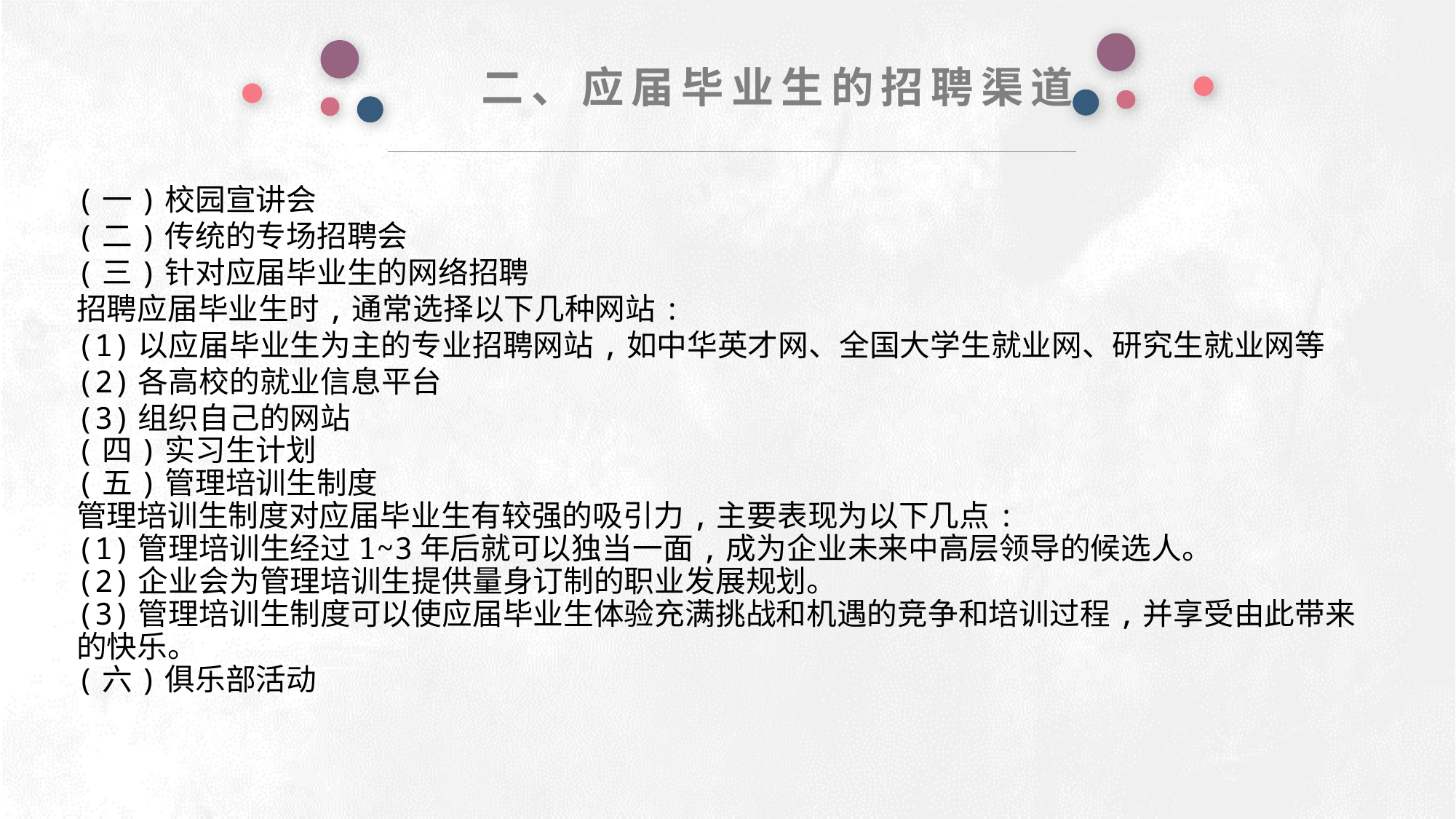

二、应届毕业生的招聘渠道

(一)校园宣讲会
(二)传统的专场招聘会
(三)针对应届毕业生的网络招聘
招聘应届毕业生时,通常选择以下几种网站:
(1)以应届毕业生为主的专业招聘网站,如中华英才网、全国大学生就业网、研究生就业网等
(2)各高校的就业信息平台
(3)组织自己的网站
(四)实习生计划
(五)管理培训生制度
管理培训生制度对应届毕业生有较强的吸引力,主要表现为以下几点:
(1)管理培训生经过1~3年后就可以独当一面,成为企业未来中高层领导的候选人。
(2)企业会为管理培训生提供量身订制的职业发展规划。
(3)管理培训生制度可以使应届毕业生体验充满挑战和机遇的竞争和培训过程,并享受由此带来的快乐。
(六)俱乐部活动

e7d195523061f1c0deeec63e560781cfd59afb0ea006f2a87ABB68BF51EA6619813959095094C18C62A12F549504892A4AAA8C1554C6663626E05CA27F281A14E6983772AFC3FB97135759321DEA3D70CCCB10945EC5A0322096E752803368C2184698845E3CCD6DB7F651295A8E4F3FDC19EA64A2B4A4AC1434B55AAE41CF0BF61B375C23F3039959E085EE760725AA